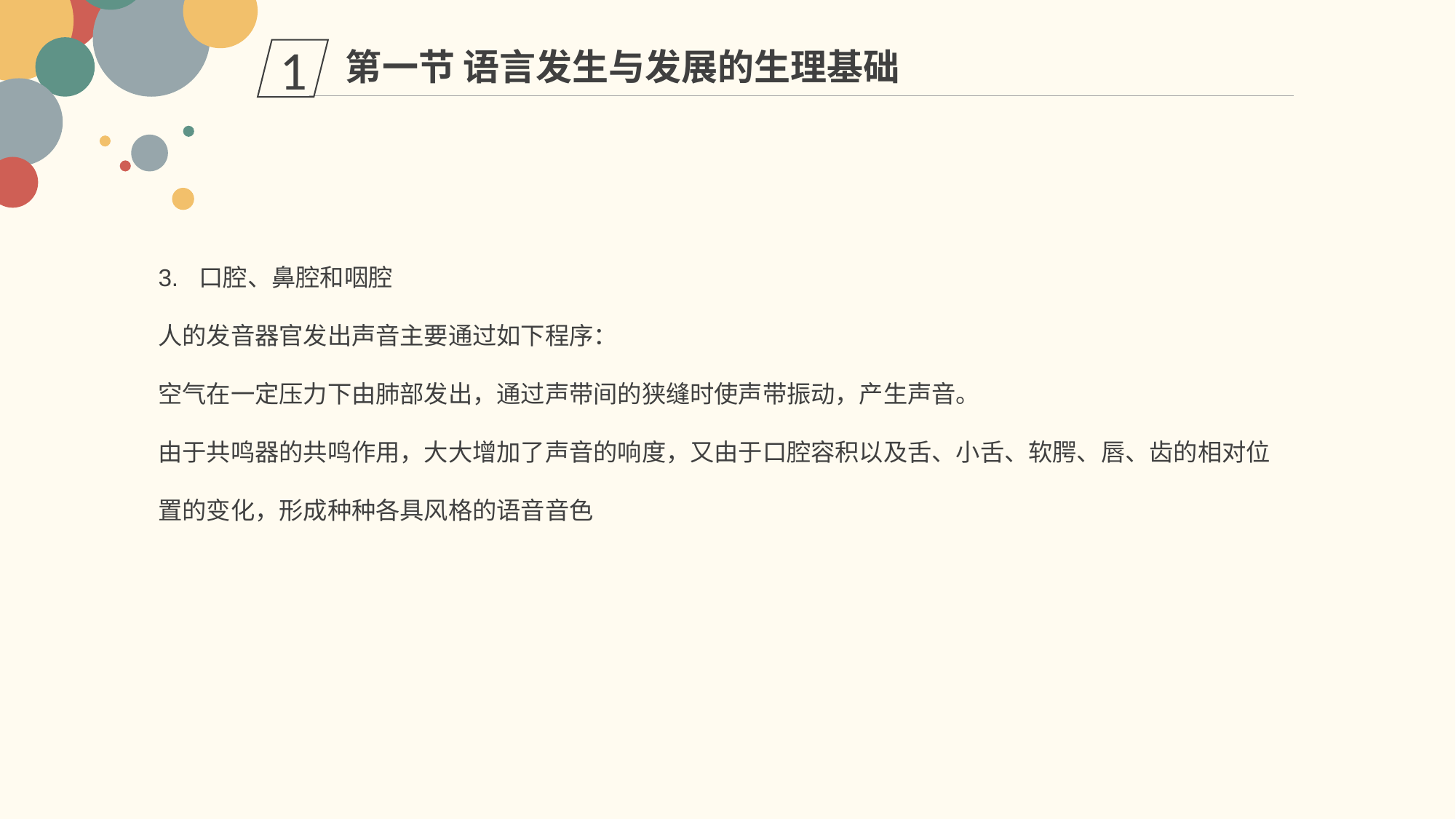

第一节 语言发生与发展的生理基础
1
口腔、鼻腔和咽腔
人的发音器官发出声音主要通过如下程序：
空气在一定压力下由肺部发出，通过声带间的狭缝时使声带振动，产生声音。
由于共鸣器的共鸣作用，大大增加了声音的响度，又由于口腔容积以及舌、小舌、软腭、唇、齿的相对位置的变化，形成种种各具风格的语音音色